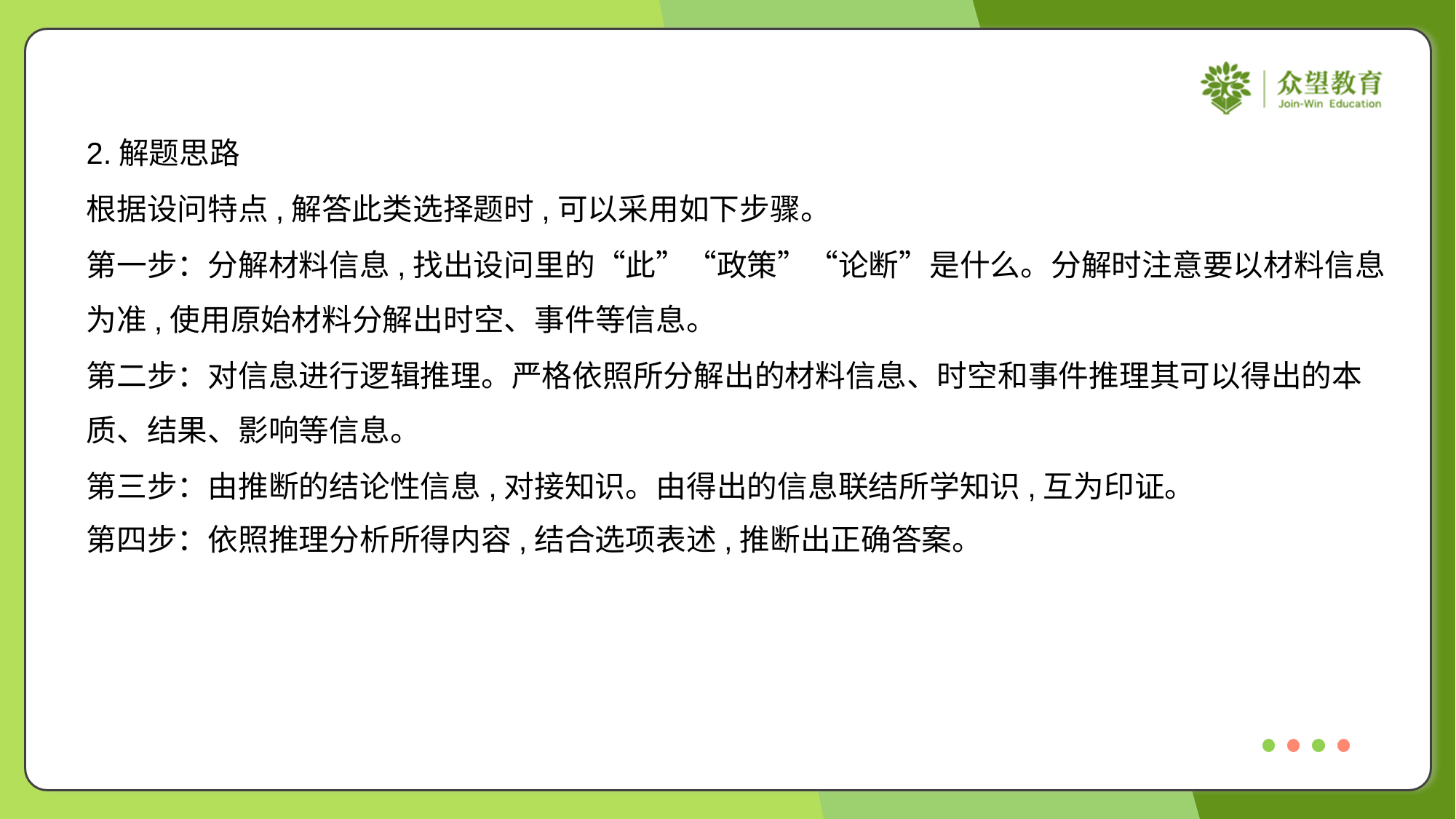

2.解题思路
根据设问特点,解答此类选择题时,可以采用如下步骤。
第一步：分解材料信息,找出设问里的“此”“政策”“论断”是什么。分解时注意要以材料信息
为准,使用原始材料分解出时空、事件等信息。
第二步：对信息进行逻辑推理。严格依照所分解出的材料信息、时空和事件推理其可以得出的本
质、结果、影响等信息。
第三步：由推断的结论性信息,对接知识。由得出的信息联结所学知识,互为印证。
第四步：依照推理分析所得内容,结合选项表述,推断出正确答案。